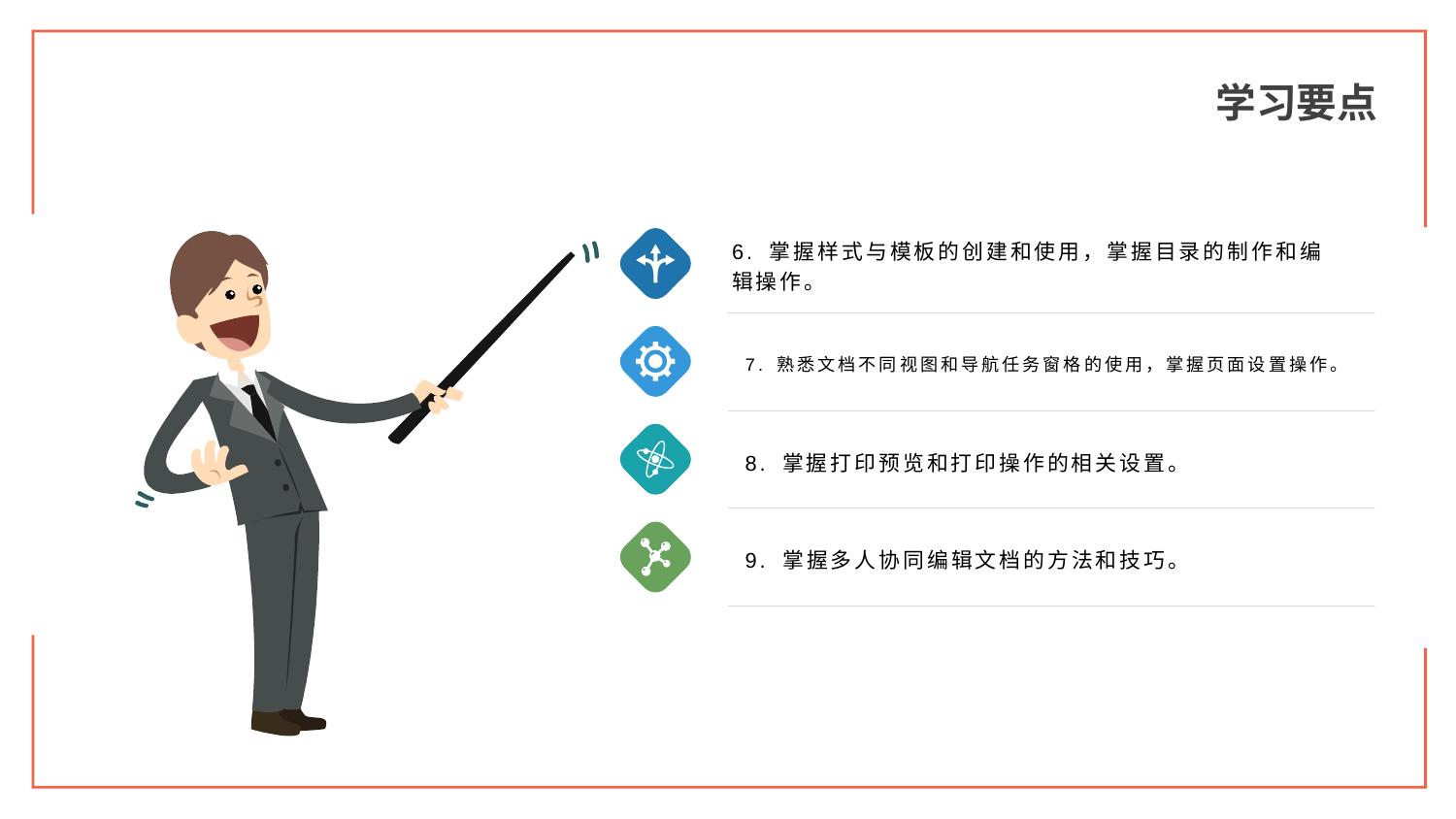

学习要点
6. 掌握样式与模板的创建和使用，掌握目录的制作和编辑操作。

7. 熟悉文档不同视图和导航任务窗格的使用，掌握页面设置操作。

8. 掌握打印预览和打印操作的相关设置。

9. 掌握多人协同编辑文档的方法和技巧。